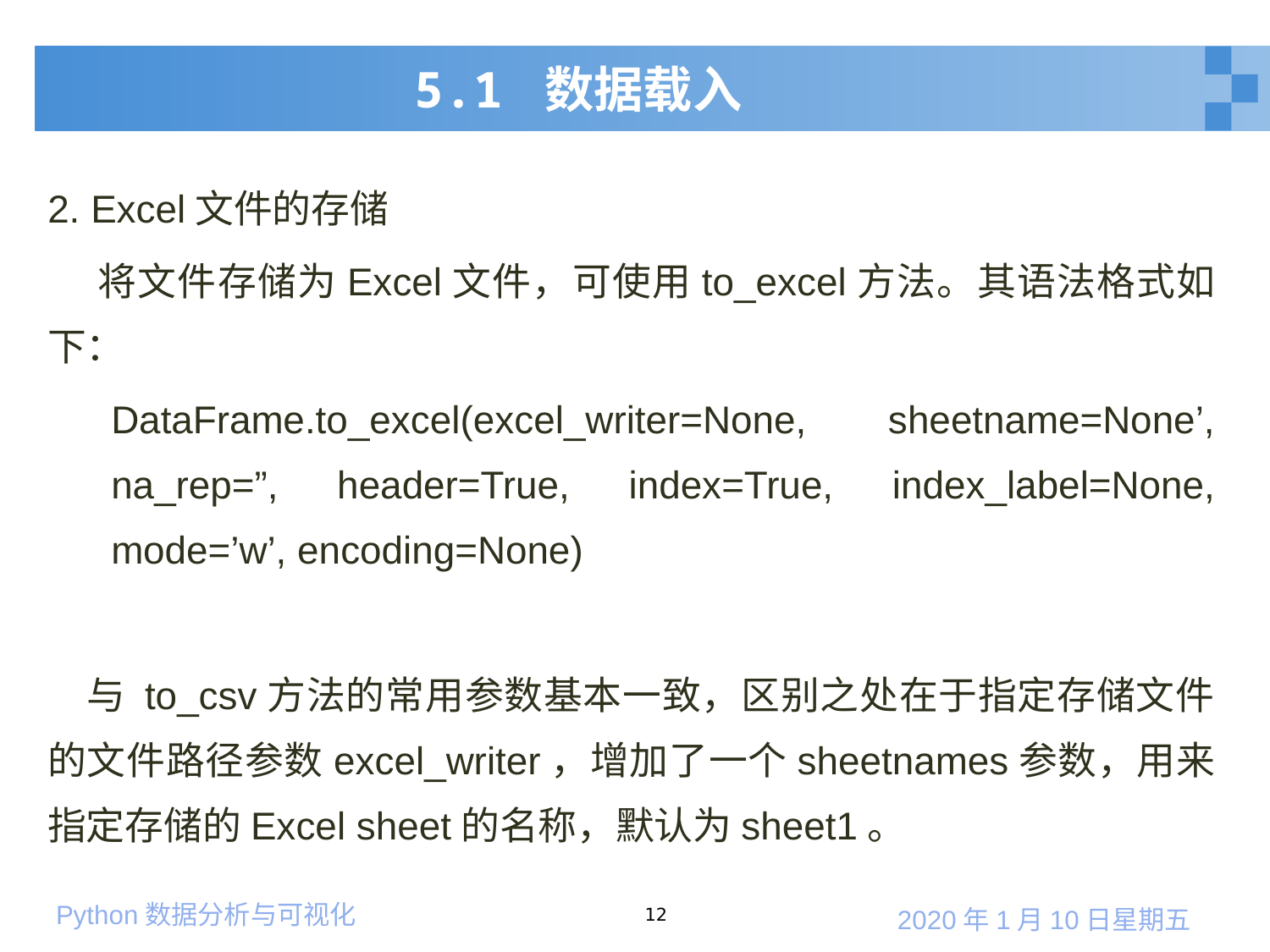

# 5.1 数据载入
2. Excel文件的存储
    将文件存储为Excel文件，可使用to_excel方法。其语法格式如下：
DataFrame.to_excel(excel_writer=None, sheetname=None’, na_rep=”, header=True, index=True, index_label=None, mode=’w’, encoding=None)

   与 to_csv方法的常用参数基本一致，区别之处在于指定存储文件的文件路径参数excel_writer，增加了一个sheetnames参数，用来指定存储的Excel sheet的名称，默认为sheet1。
12
2020年1月10日星期五